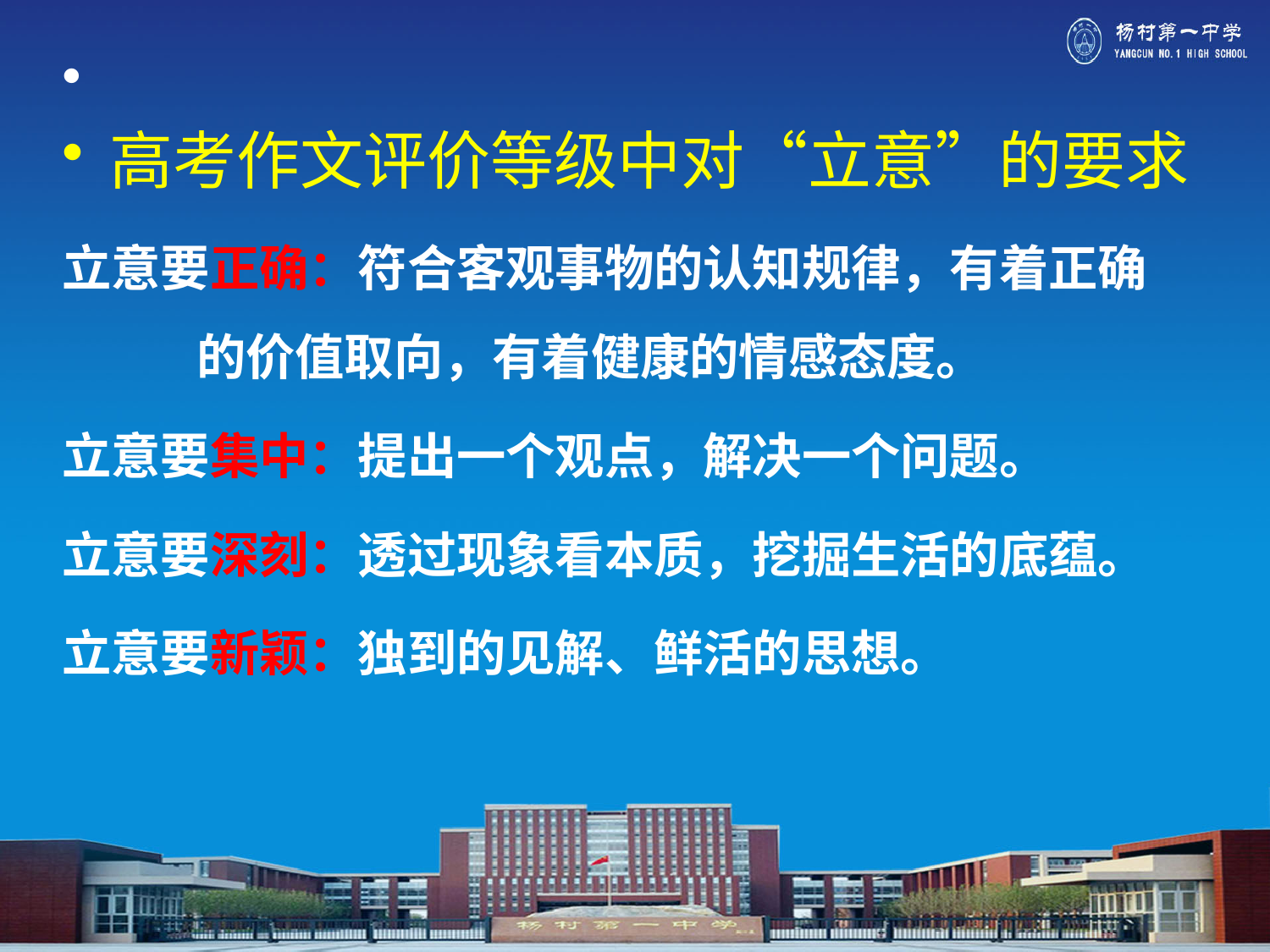

高考作文评价等级中对“立意”的要求
立意要正确：符合客观事物的认知规律，有着正确
            的价值取向，有着健康的情感态度。
立意要集中：提出一个观点，解决一个问题。
立意要深刻：透过现象看本质，挖掘生活的底蕴。
立意要新颖：独到的见解、鲜活的思想。